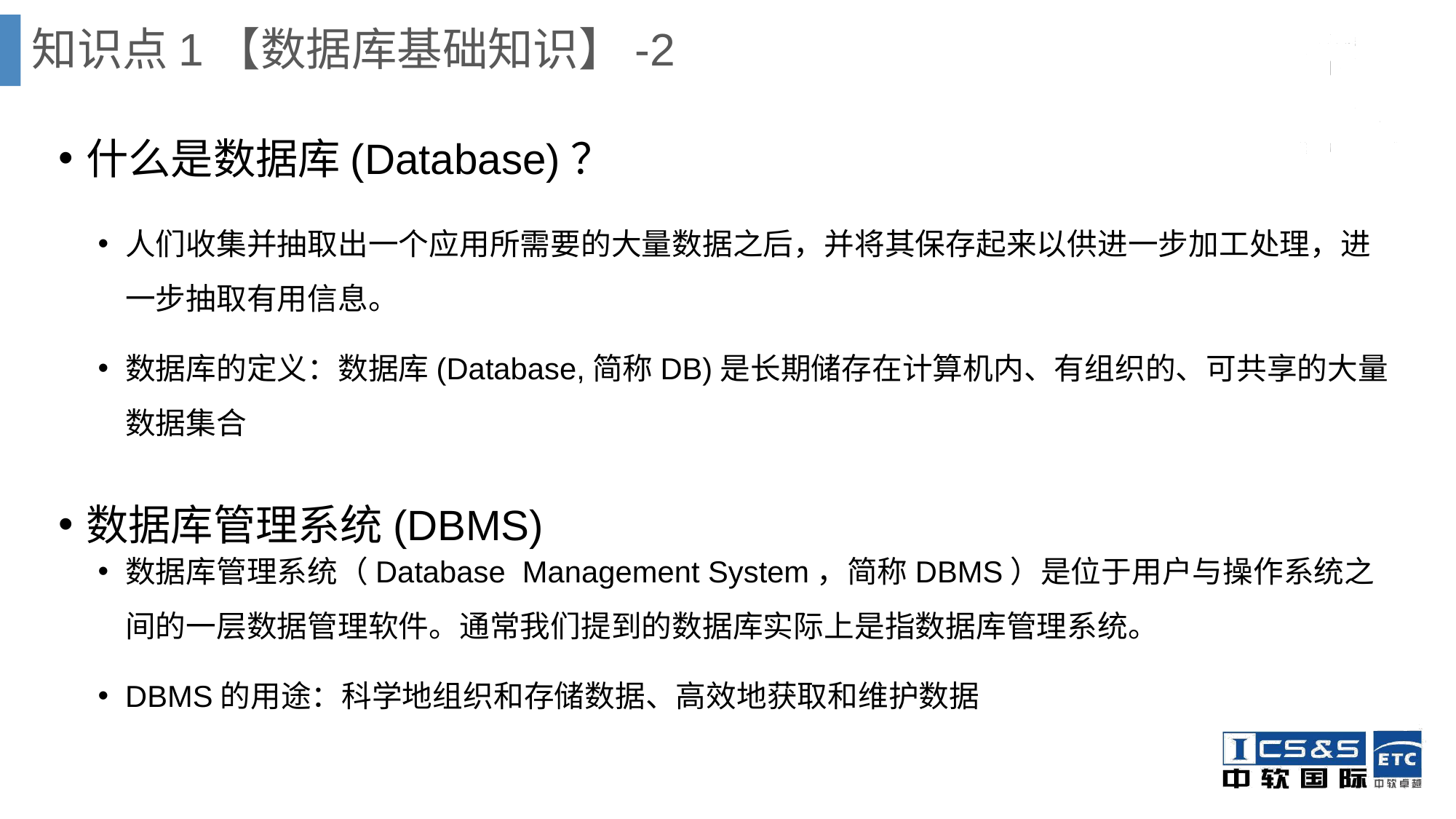

# 知识点1【数据库基础知识】-2
什么是数据库(Database)？

数据库管理系统(DBMS)

人们收集并抽取出一个应用所需要的大量数据之后，并将其保存起来以供进一步加工处理，进一步抽取有用信息。
数据库的定义：数据库(Database,简称DB)是长期储存在计算机内、有组织的、可共享的大量数据集合
数据库管理系统（Database  Management System，简称DBMS）是位于用户与操作系统之间的一层数据管理软件。通常我们提到的数据库实际上是指数据库管理系统。
DBMS的用途：科学地组织和存储数据、高效地获取和维护数据